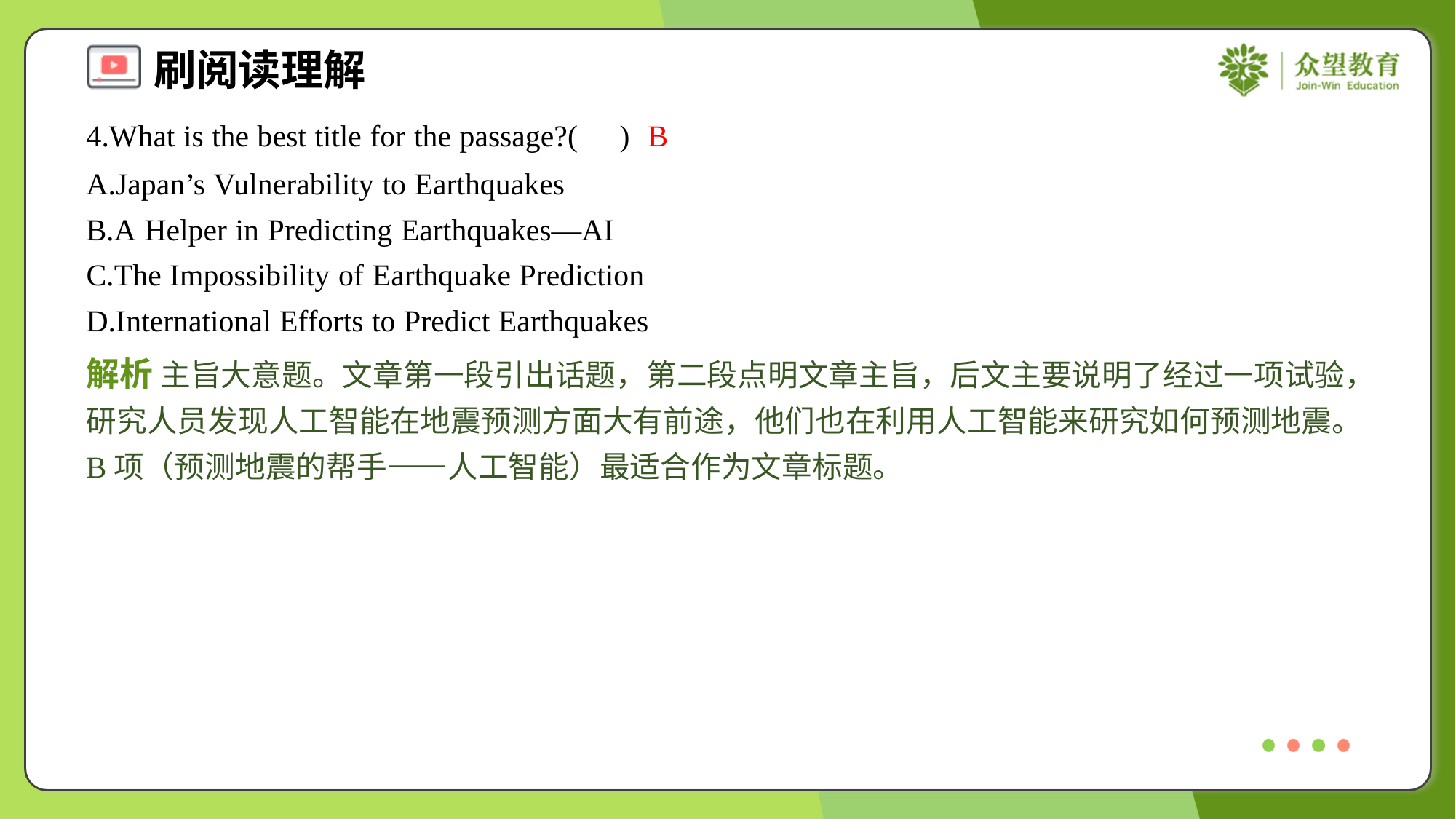

4.What is the best title for the passage?(     )
B
A.Japan’s Vulnerability to Earthquakes
B.A Helper in Predicting Earthquakes—AI
C.The Impossibility of Earthquake Prediction
D.International Efforts to Predict Earthquakes
解析 主旨大意题。文章第一段引出话题，第二段点明文章主旨，后文主要说明了经过一项试验，研究人员发现人工智能在地震预测方面大有前途，他们也在利用人工智能来研究如何预测地震。B项（预测地震的帮手——人工智能）最适合作为文章标题。